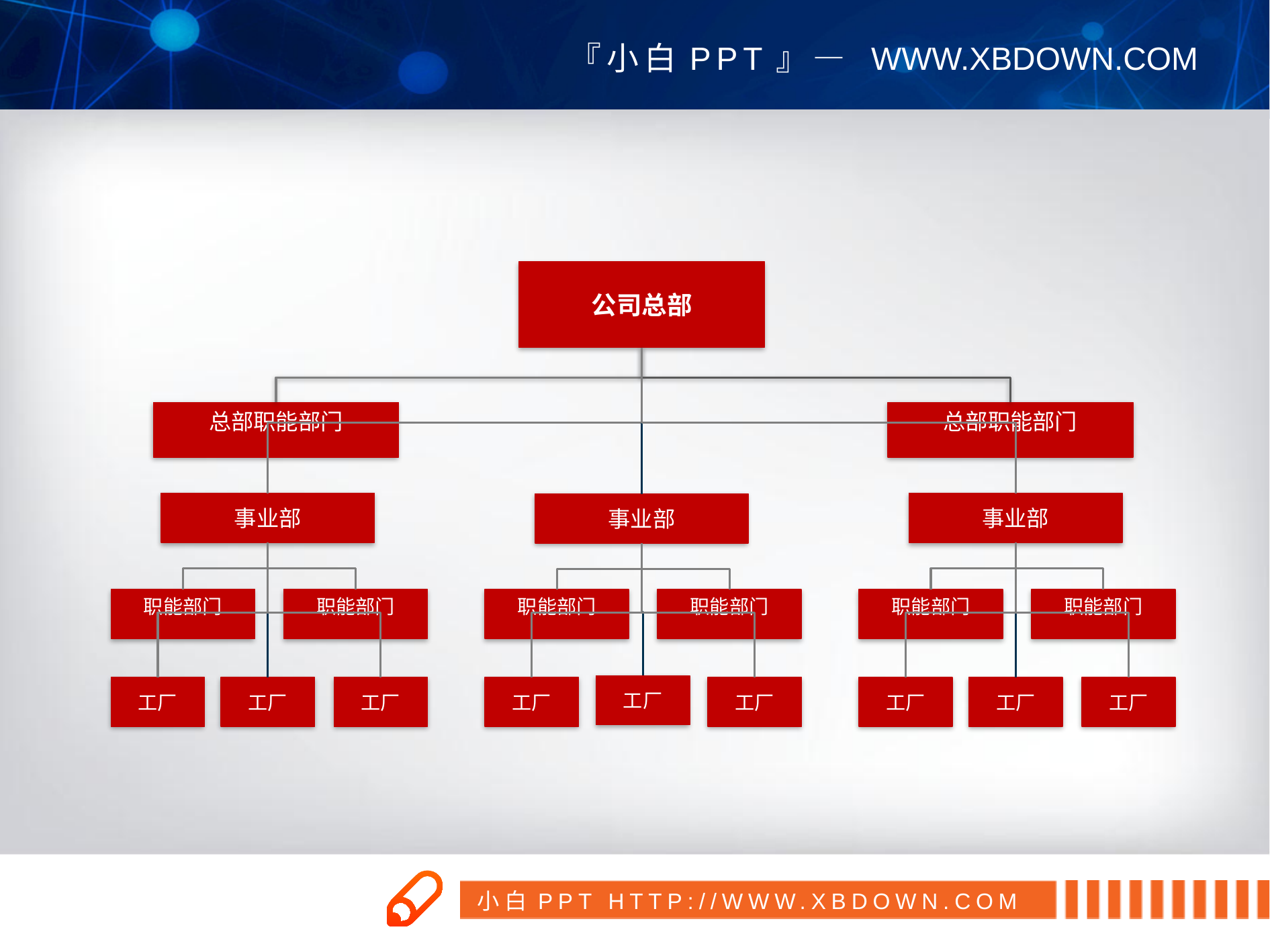

公司总部
总部职能部门
总部职能部门
事业部
事业部
事业部
职能部门
职能部门
职能部门
职能部门
职能部门
职能部门
工厂
工厂
工厂
工厂
工厂
工厂
工厂
工厂
工厂